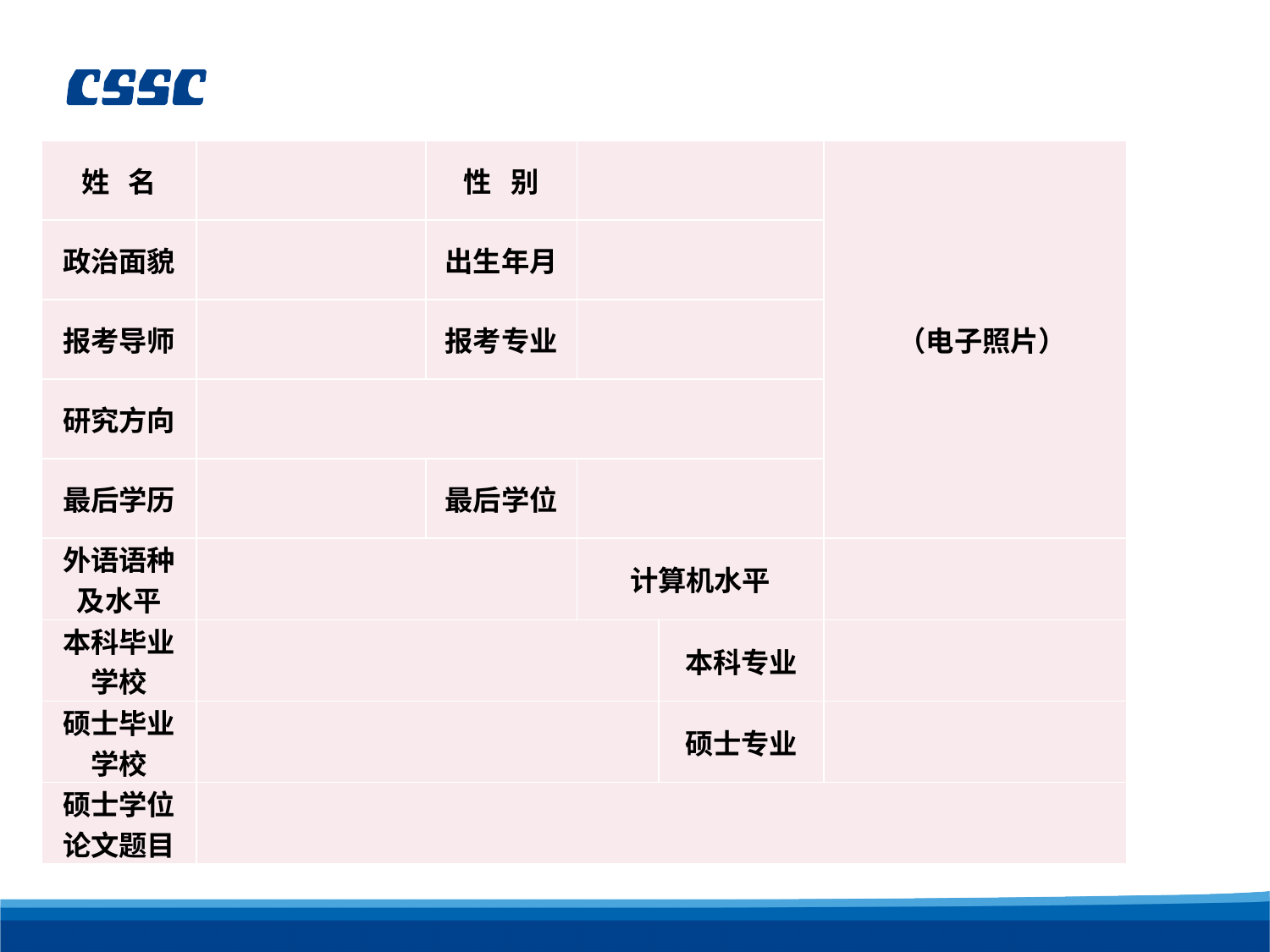

| 姓 名 |  | 性 别 |  |  | （电子照片） |
| --- | --- | --- | --- | --- | --- |
| 政治面貌 |  | 出生年月 |  |  |  |
| 报考导师 |  | 报考专业 |  |  |  |
| 研究方向 |  |  |  |  |  |
| 最后学历 |  | 最后学位 |  |  |  |
| 外语语种 及水平 |  |  | 计算机水平 |  |  |
| 本科毕业 学校 |  |  |  | 本科专业 |  |
| 硕士毕业 学校 |  |  |  | 硕士专业 |  |
| 硕士学位论文题目 |  |  |  |  |  |